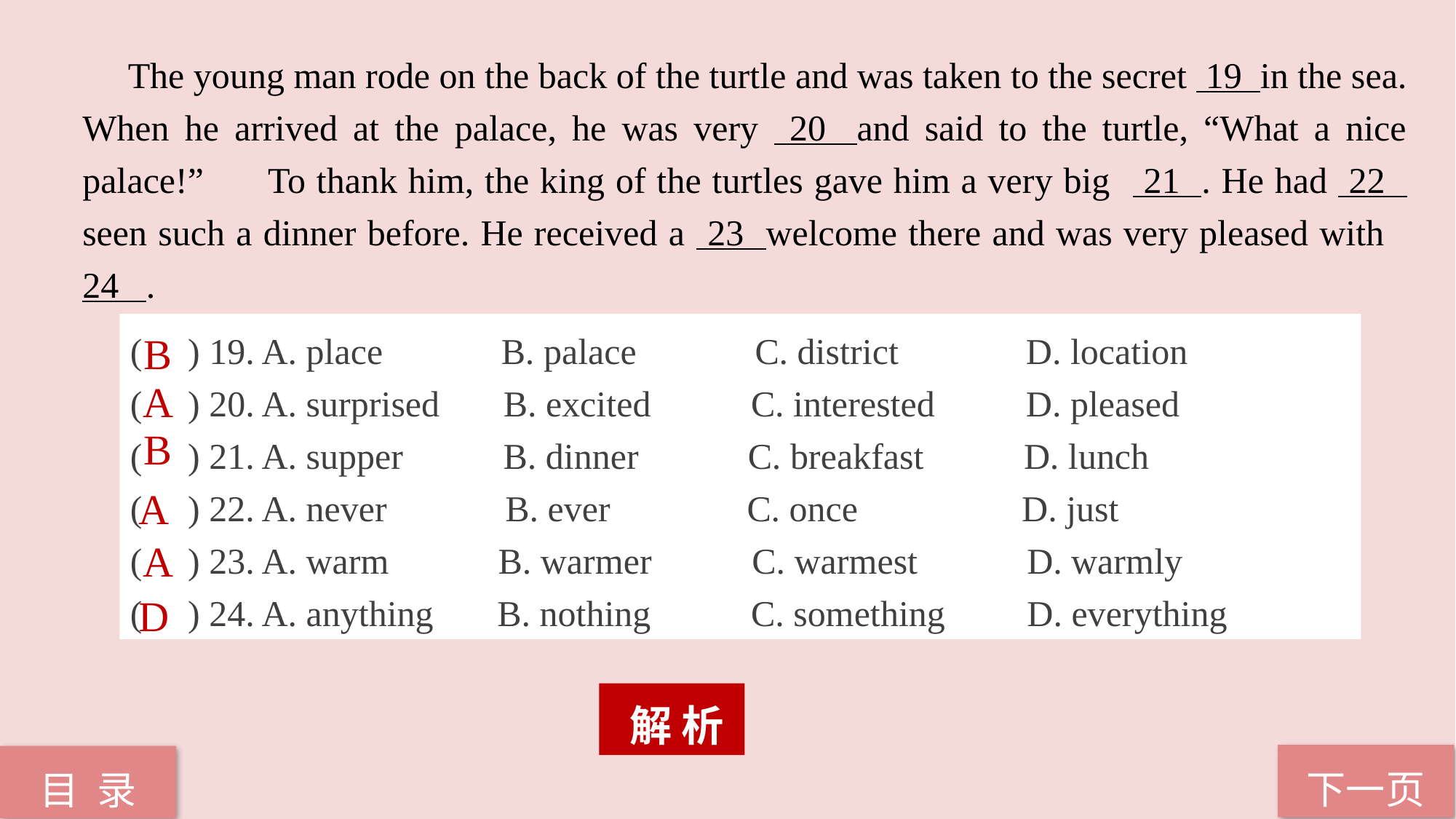

The young man rode on the back of the turtle and was taken to the secret  19  in the sea. When he arrived at the palace, he was very  20  and said to the turtle, “What a nice palace!”      To thank him, the king of the turtles gave him a very big   21  . He had  22   seen such a dinner before. He received a  23  welcome there and was very pleased with   24   .
(     ) 19. A. place             B. palace             C. district              D. location
(     ) 20. A. surprised       B. excited           C. interested          D. pleased
(     ) 21. A. supper           B. dinner            C. breakfast           D. lunch
(     ) 22. A. never             B. ever               C. once                  D. just
(     ) 23. A. warm            B. warmer           C. warmest            D. warmly
(     ) 24. A. anything       B. nothing           C. something         D. everything
B
A
B
A
A
D
 解 析